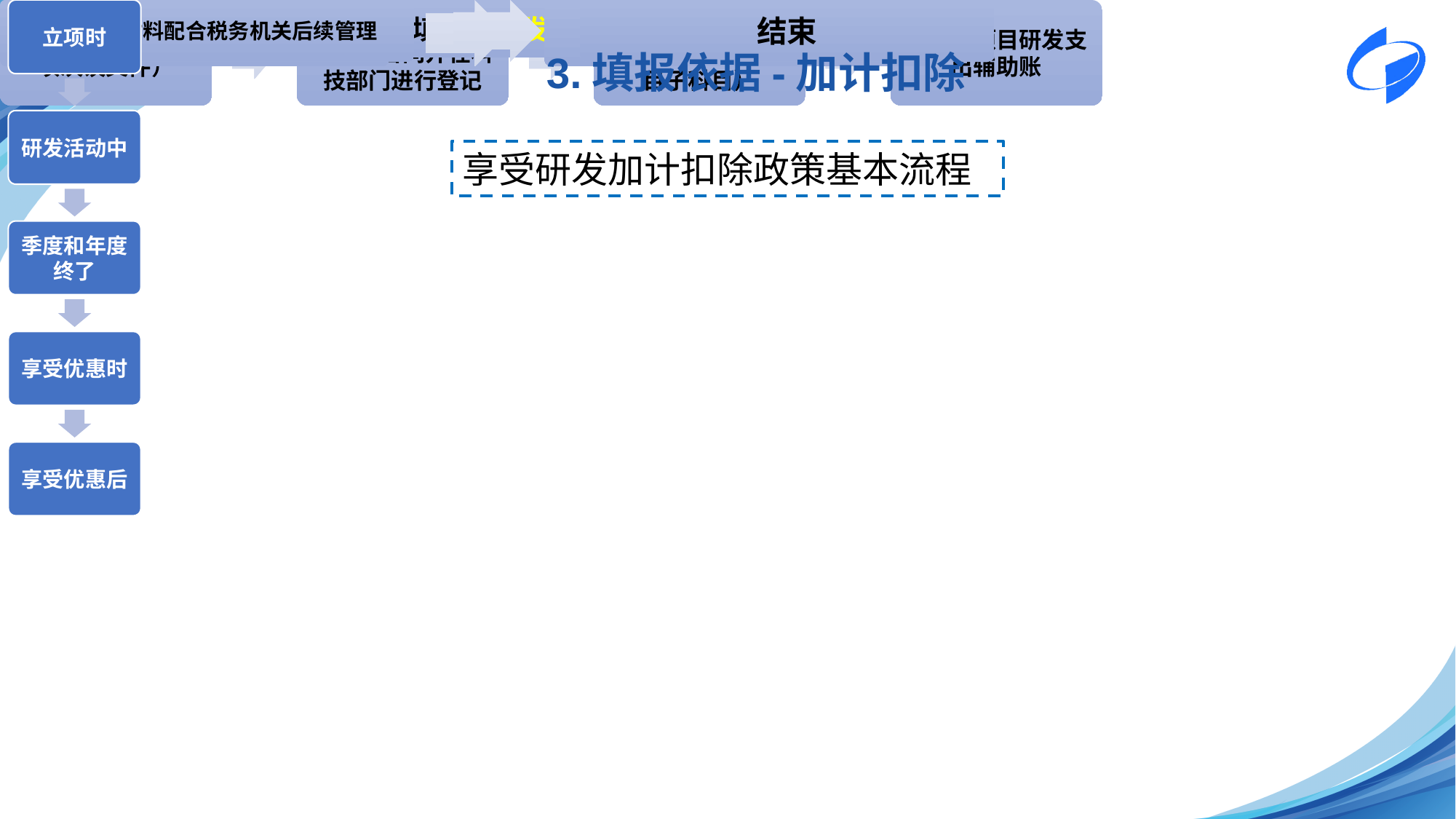

3.填报依据-加计扣除
享受研发加计扣除政策基本流程
公司决定立项（立项决议文件）

委托、合作研发项目签订合同并在科技部门进行登记

设立会计科目（研发支出科目及该项目子科目）

设立该项目研发支出辅助账
立项时

研发活动中

季度和年度终了

享受优惠时

享受优惠后
对研发支出进行会计核算

按有关凭证填制“研发支出辅助账”
根据选择的辅助账样式填报《研发支出辅助账汇总表》
收集准备留存备查资料

进行预缴或年度申报
申报享受优惠政策
留存有关材料配合税务机关后续管理

结束
21